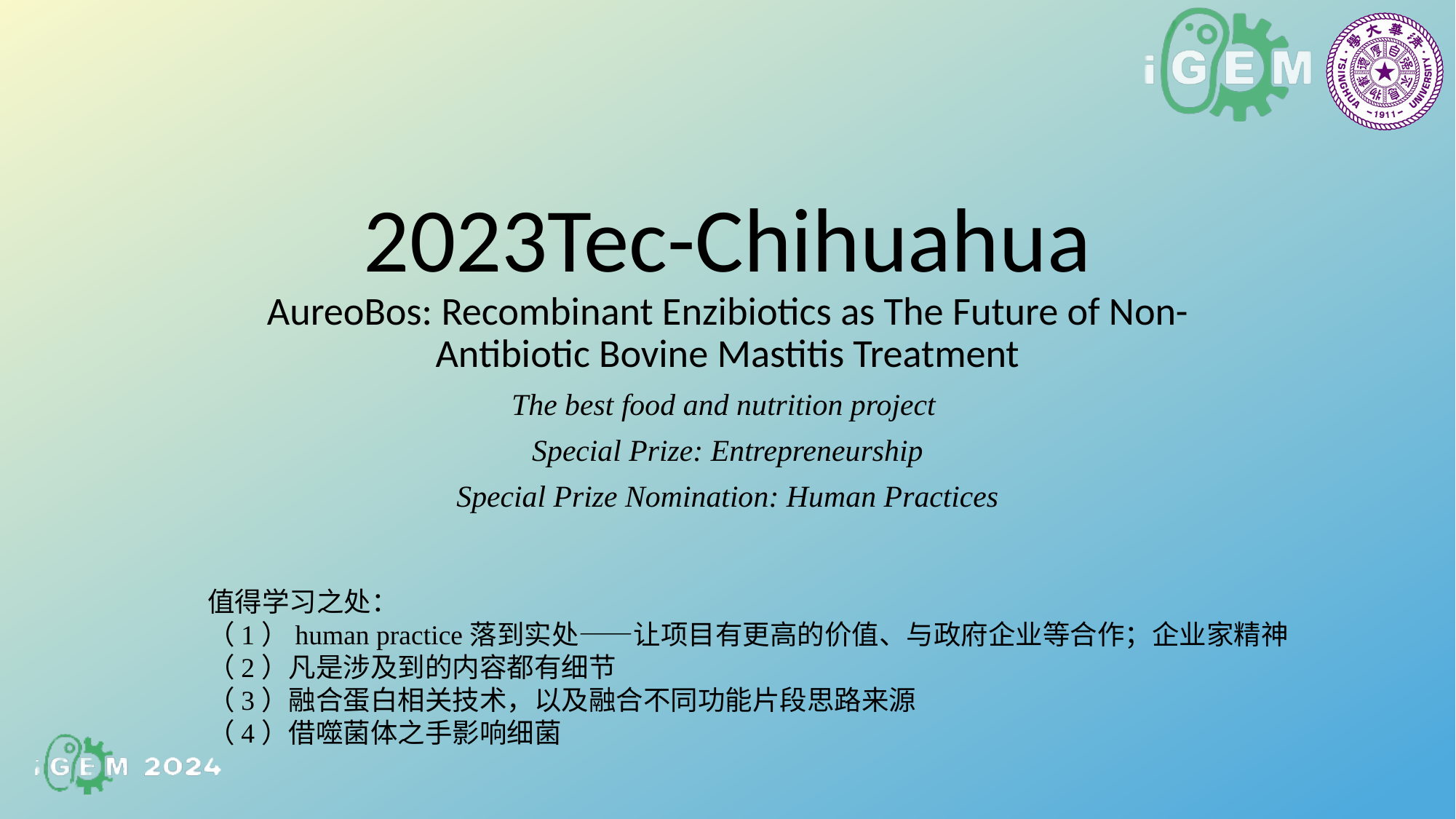

# 2023Tec-Chihuahua
AureoBos: Recombinant Enzibiotics as The Future of Non-Antibiotic Bovine Mastitis Treatment
The best food and nutrition project
Special Prize: Entrepreneurship
Special Prize Nomination: Human Practices
值得学习之处：
（1）human practice落到实处——让项目有更高的价值、与政府企业等合作；企业家精神
（2）凡是涉及到的内容都有细节
（3）融合蛋白相关技术，以及融合不同功能片段思路来源
（4）借噬菌体之手影响细菌
1